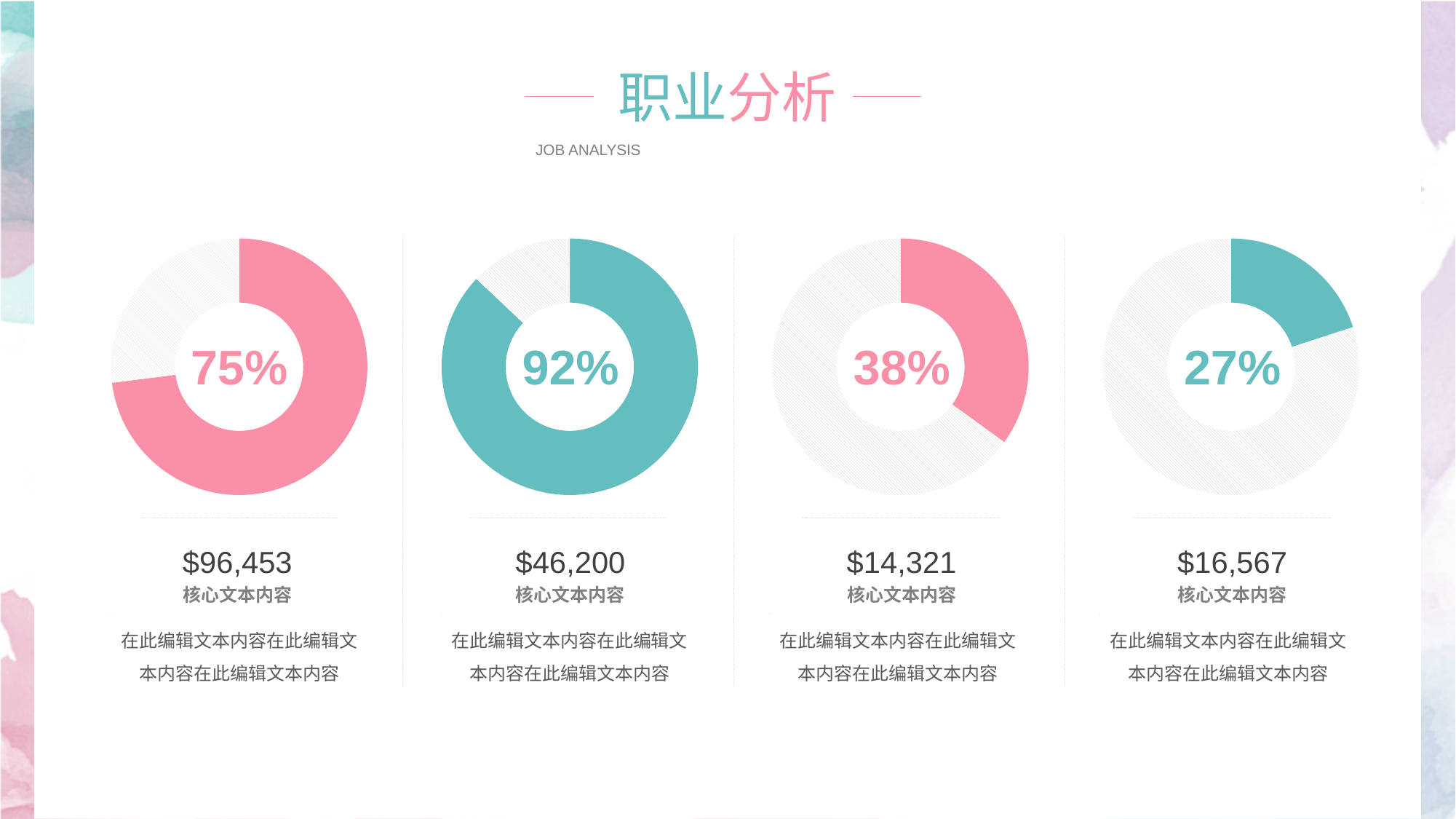

职业分析
JOB ANALYSIS

### Chart

| Category | Column1 |
|---|---|
|  | 73.0 |
|  | 27.0 |

### Chart

| Category | Column1 |
|---|---|
|  | 87.0 |
|  | 13.0 |

### Chart

| Category | Column1 |
|---|---|
|  | 35.0 |
|  | 65.0 |

### Chart

| Category | Column1 |
|---|---|
|  | 20.0 |
|  | 80.0 |
75%
92%
38%
27%
$96,453
核心文本内容
$46,200
核心文本内容
$14,321
核心文本内容
$16,567
核心文本内容
在此编辑文本内容在此编辑文本内容在此编辑文本内容
在此编辑文本内容在此编辑文本内容在此编辑文本内容
在此编辑文本内容在此编辑文本内容在此编辑文本内容
在此编辑文本内容在此编辑文本内容在此编辑文本内容